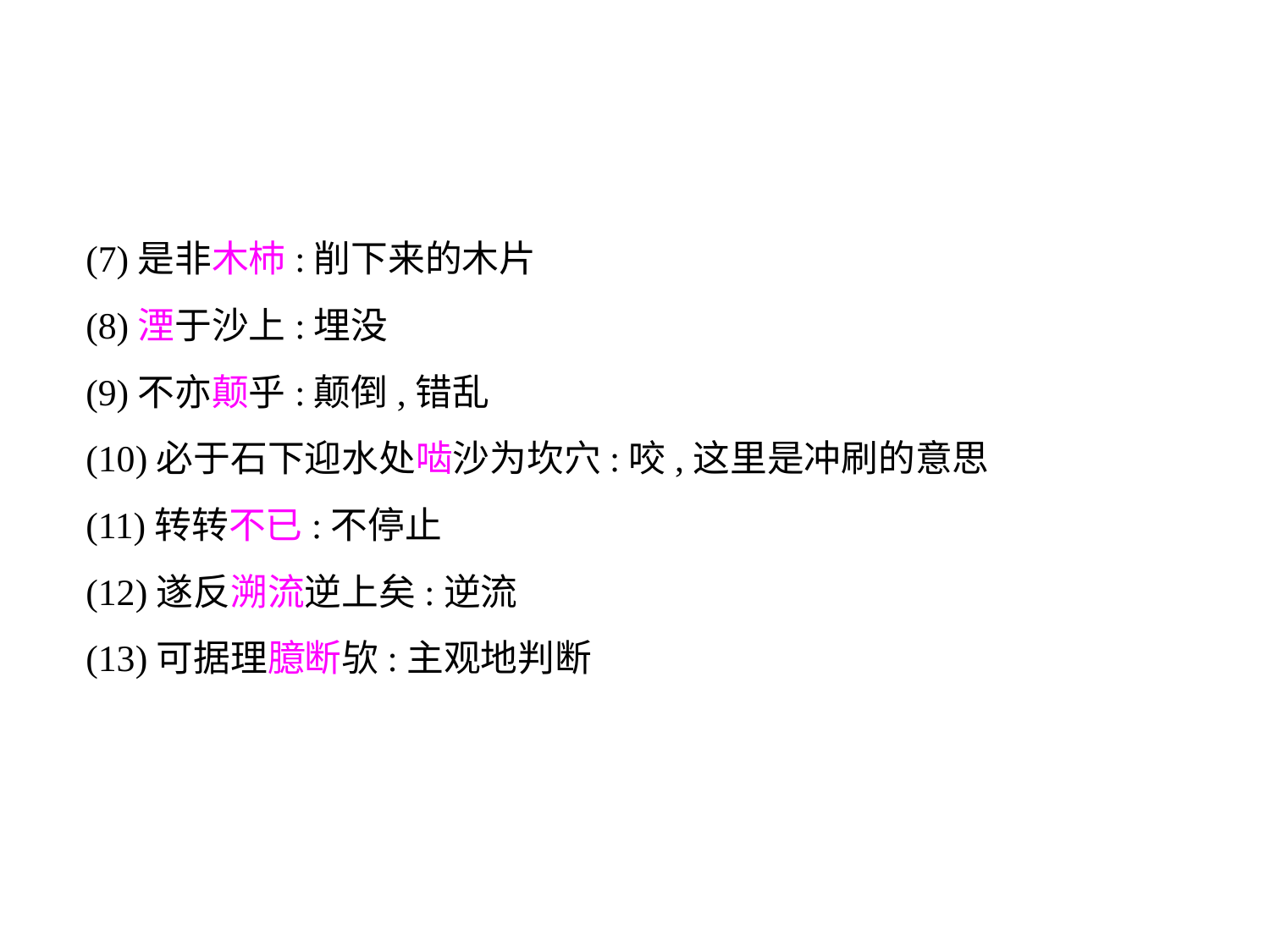

(7)是非木杮:削下来的木片
(8)湮于沙上:埋没
(9)不亦颠乎:颠倒,错乱
(10)必于石下迎水处啮沙为坎穴:咬,这里是冲刷的意思
(11)转转不已:不停止
(12)遂反溯流逆上矣:逆流
(13)可据理臆断欤:主观地判断